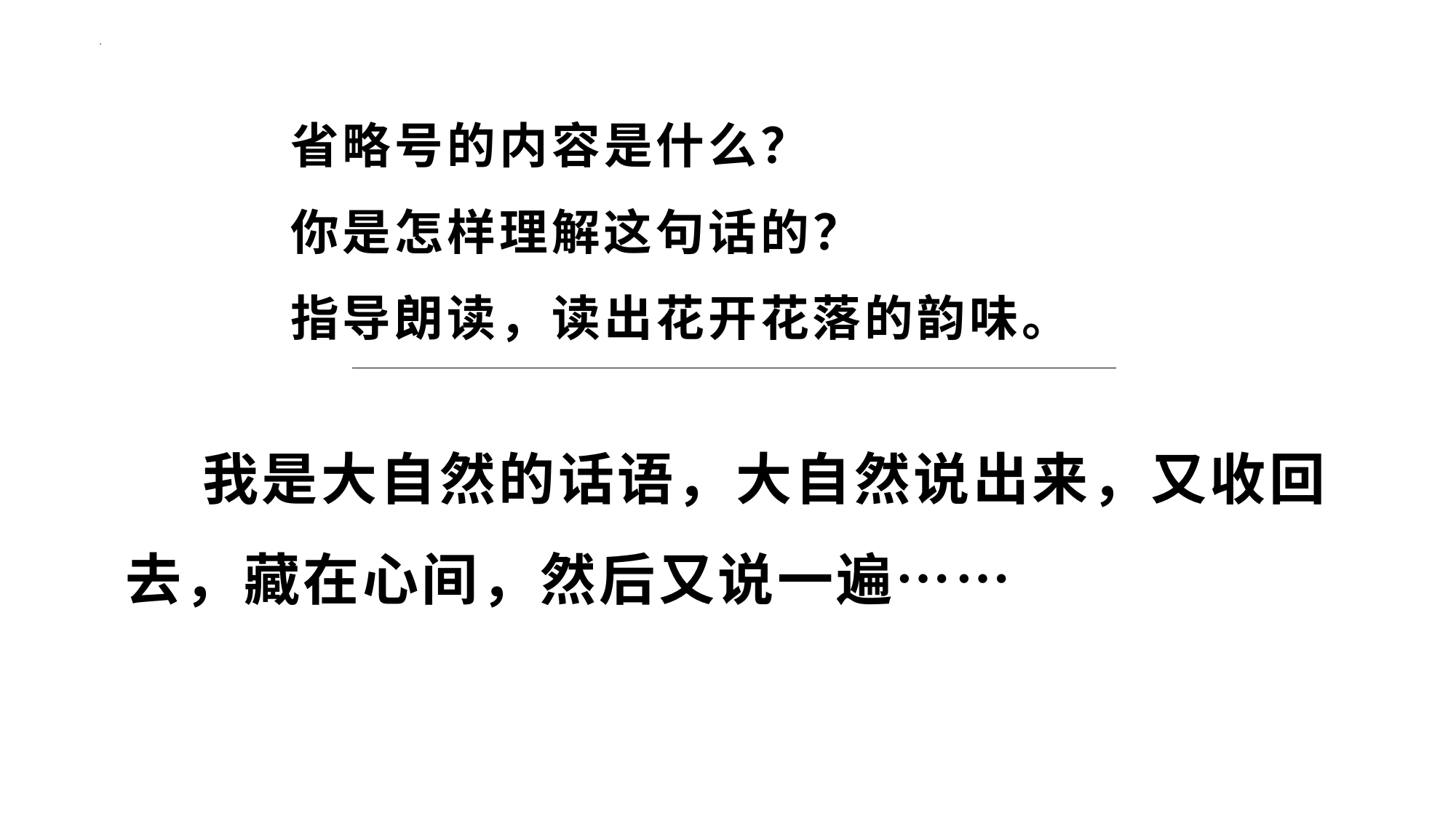

省略号的内容是什么？
你是怎样理解这句话的？
指导朗读，读出花开花落的韵味。
    我是大自然的话语，大自然说出来，又收回去，藏在心间，然后又说一遍……